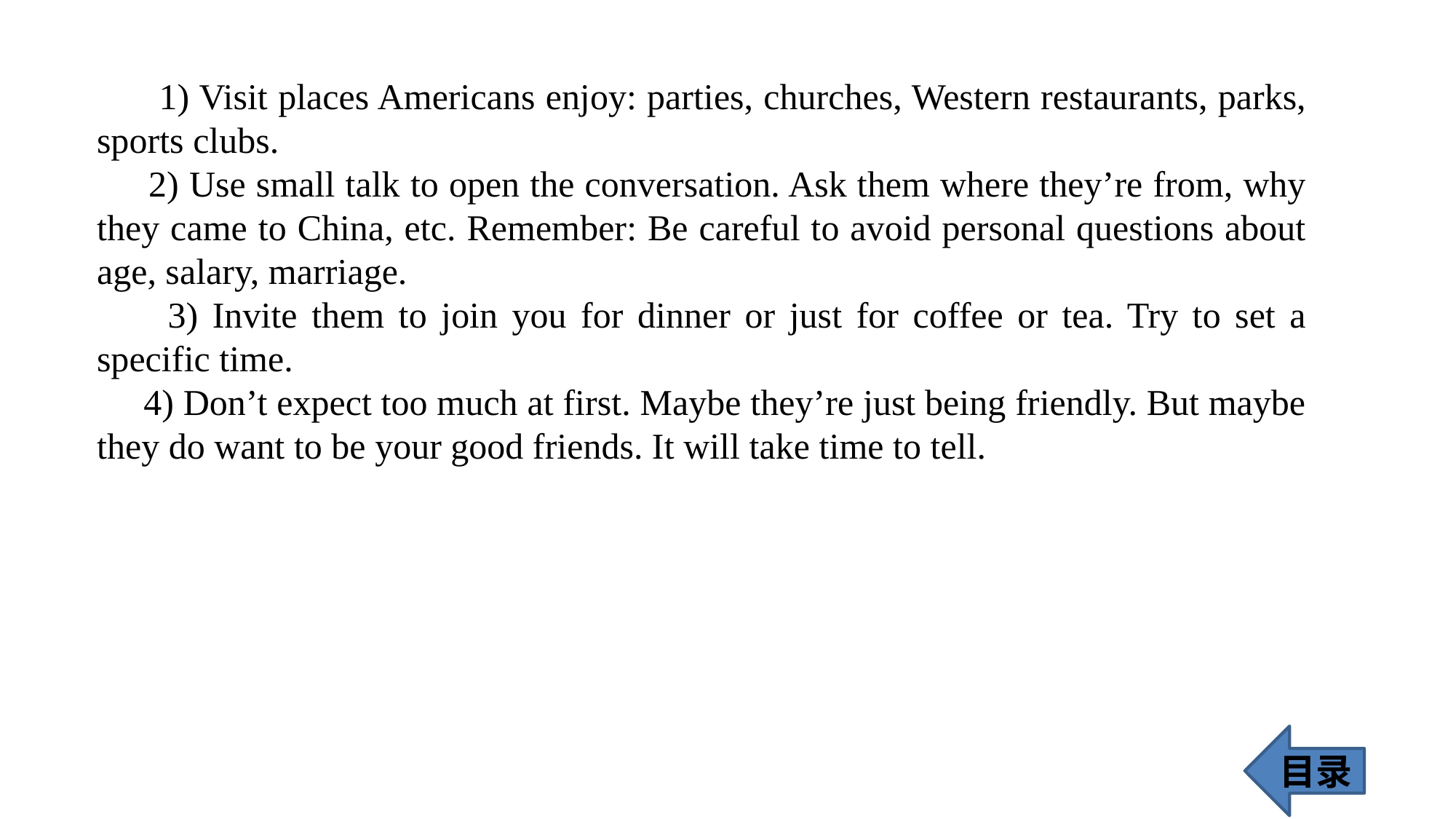

1) Visit places Americans enjoy: parties, churches, Western restaurants, parks, sports clubs.
     2) Use small talk to open the conversation. Ask them where they’re from, why they came to China, etc. Remember: Be careful to avoid personal questions about age, salary, marriage.
     3) Invite them to join you for dinner or just for coffee or tea. Try to set a specific time.
     4) Don’t expect too much at first. Maybe they’re just being friendly. But maybe they do want to be your good friends. It will take time to tell.
目录
38